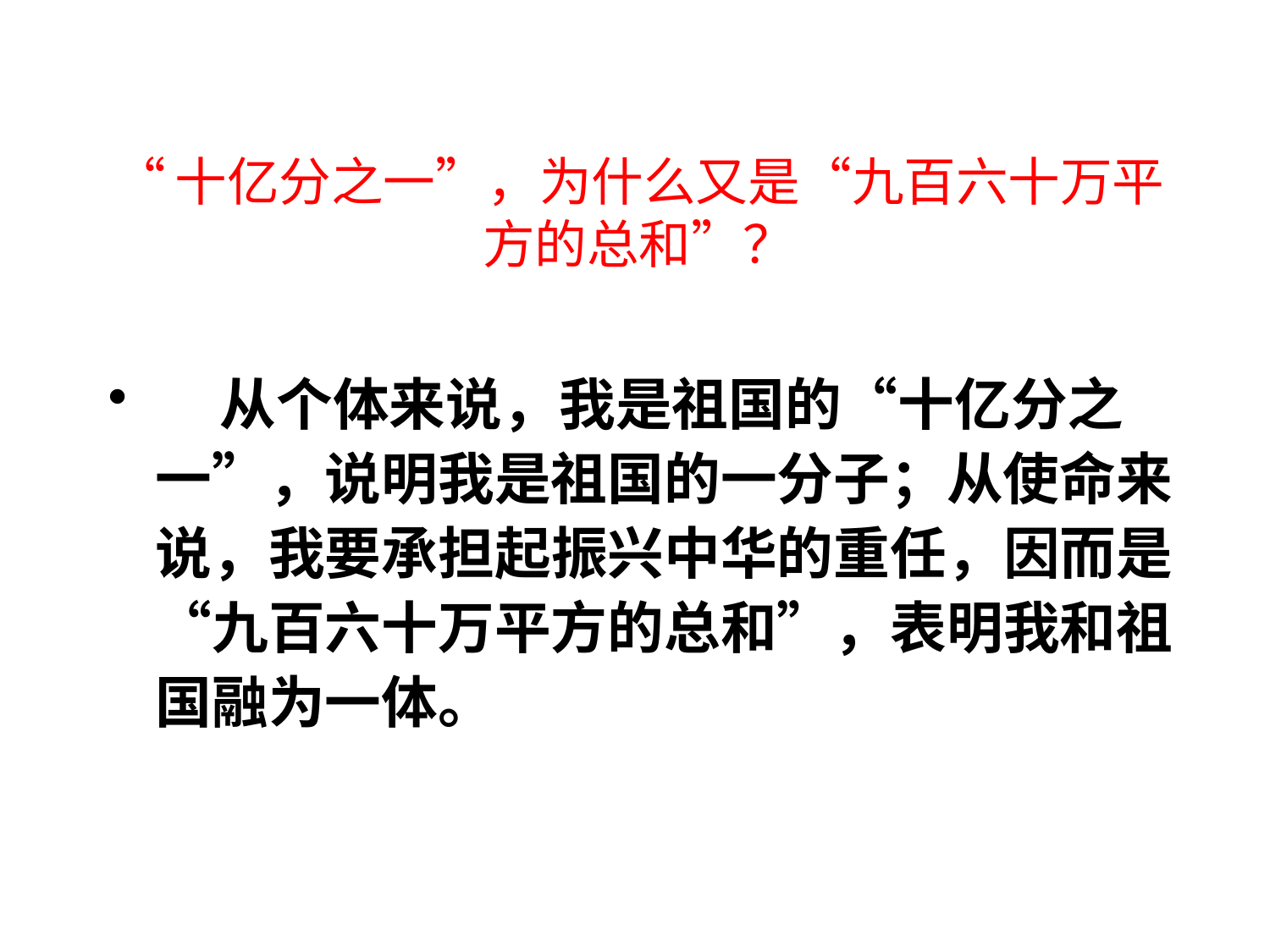

# “十亿分之一”，为什么又是“九百六十万平方的总和”？
    从个体来说，我是祖国的“十亿分之一”，说明我是祖国的一分子；从使命来说，我要承担起振兴中华的重任，因而是“九百六十万平方的总和”，表明我和祖国融为一体。